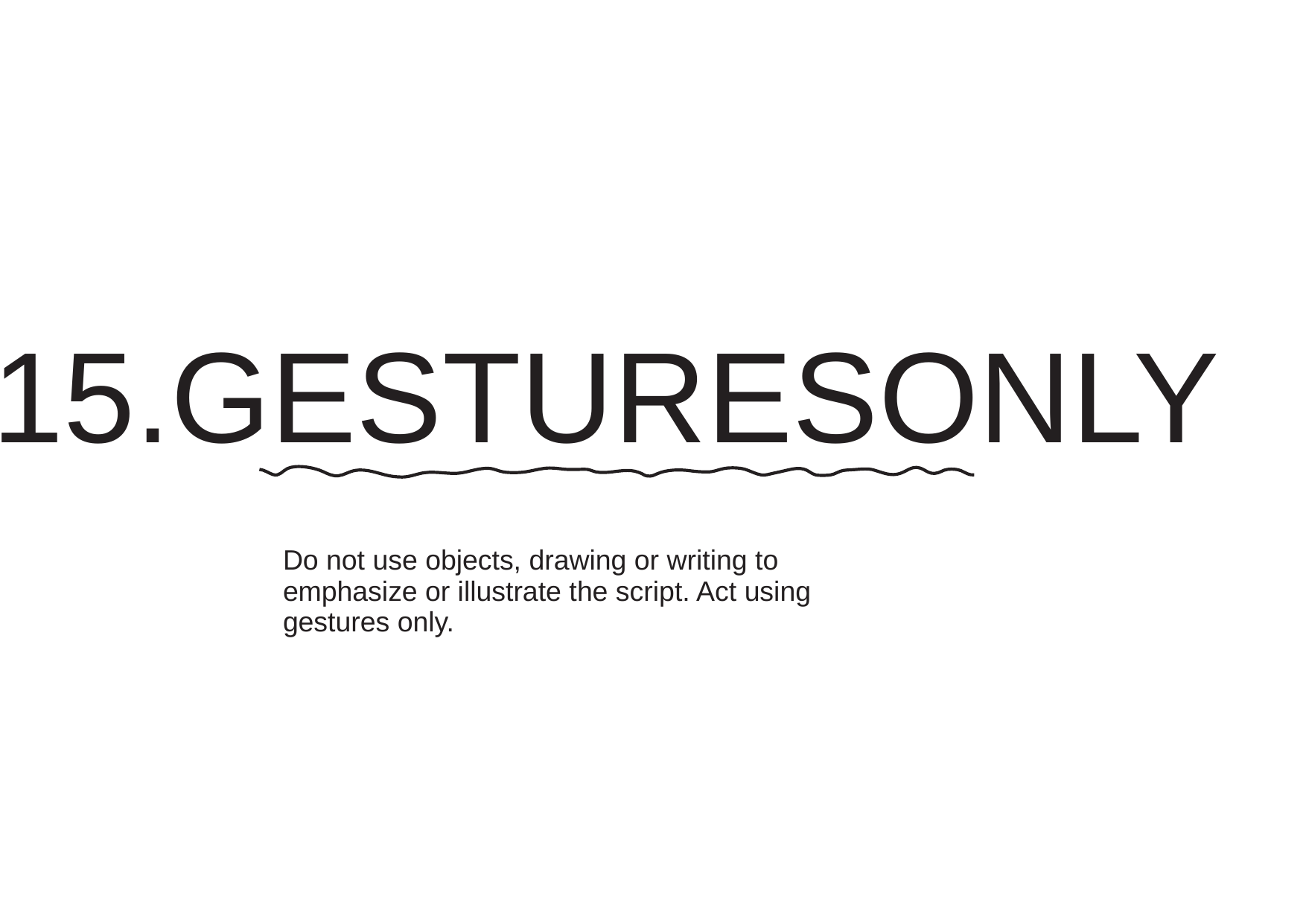

15.GESTURESONLY

Do not use objects, drawing or writing to
emphasize or illustrate the script. Act using
gestures only.
转自锐普PPT论坛：www.rapidbbs.cn